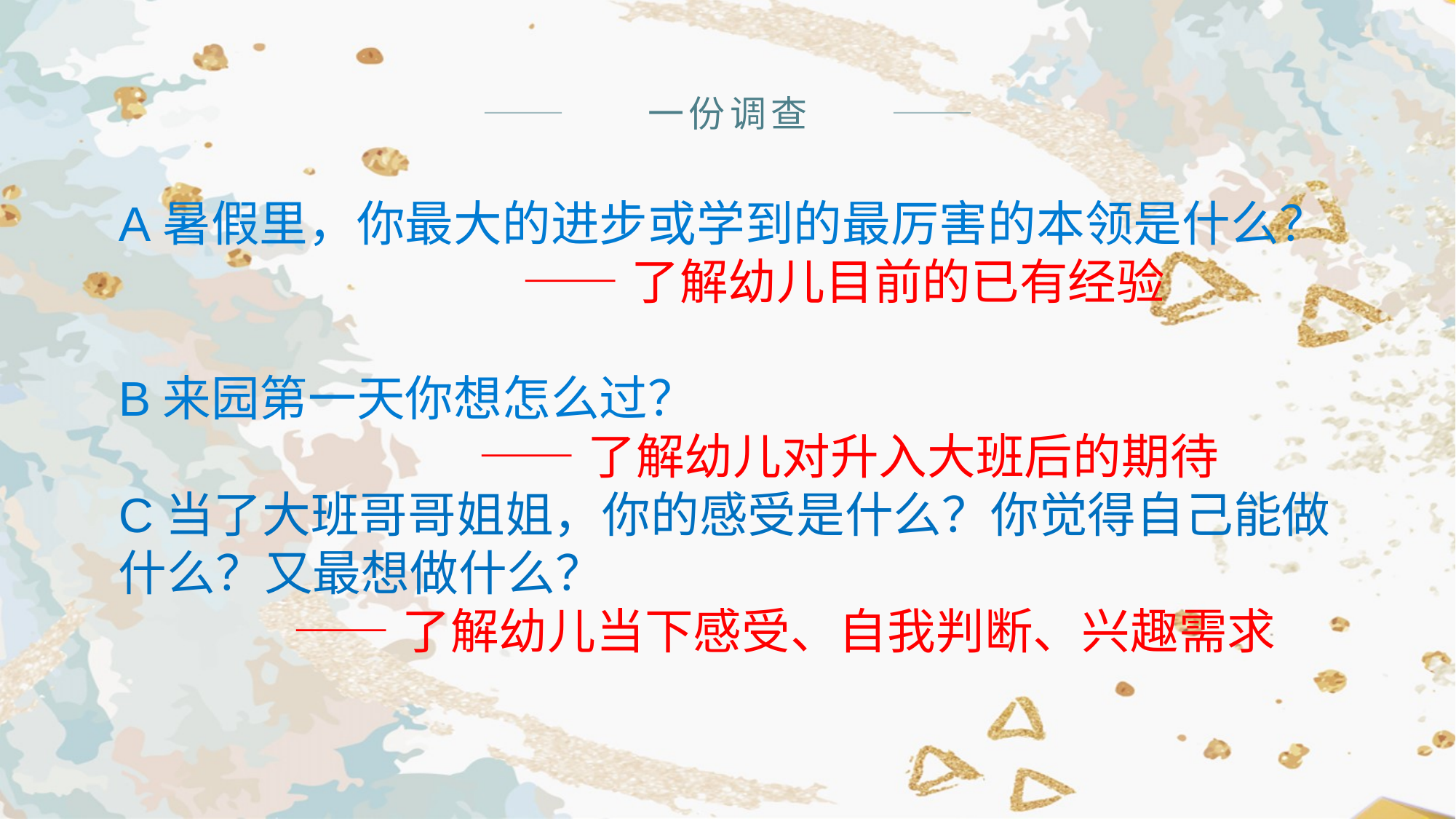

一份调查
A暑假里，你最大的进步或学到的最厉害的本领是什么？
                                     ——了解幼儿目前的已有经验

B来园第一天你想怎么过？
                                 ——了解幼儿对升入大班后的期待
C当了大班哥哥姐姐，你的感受是什么？你觉得自己能做什么？又最想做什么？
                ——了解幼儿当下感受、自我判断、兴趣需求